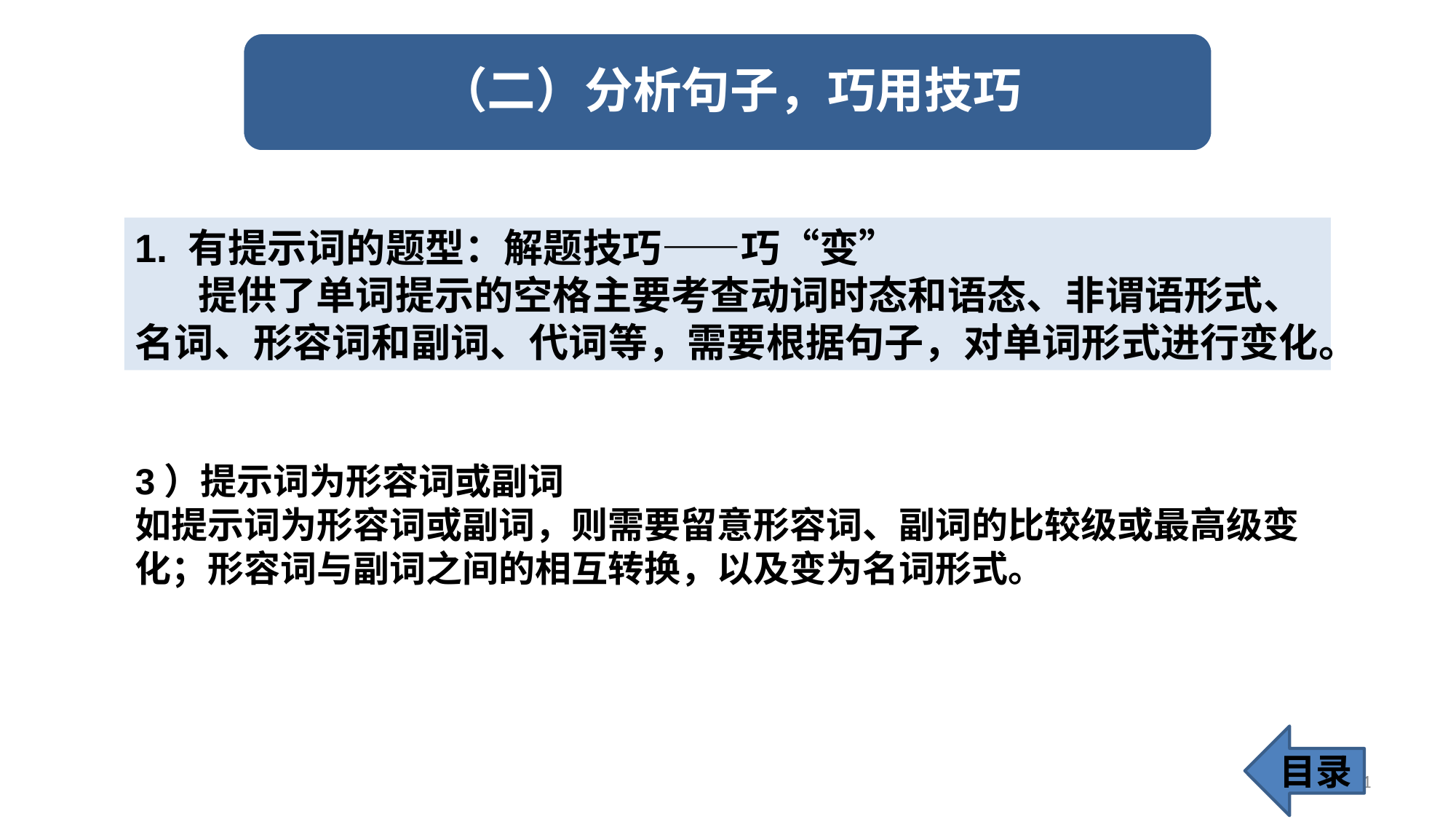

（二）分析句子，巧用技巧
1. 有提示词的题型：解题技巧——巧“变”
      提供了单词提示的空格主要考查动词时态和语态、非谓语形式、名词、形容词和副词、代词等，需要根据句子，对单词形式进行变化。
3）提示词为形容词或副词
如提示词为形容词或副词，则需要留意形容词、副词的比较级或最高级变化；形容词与副词之间的相互转换，以及变为名词形式。
目录
31